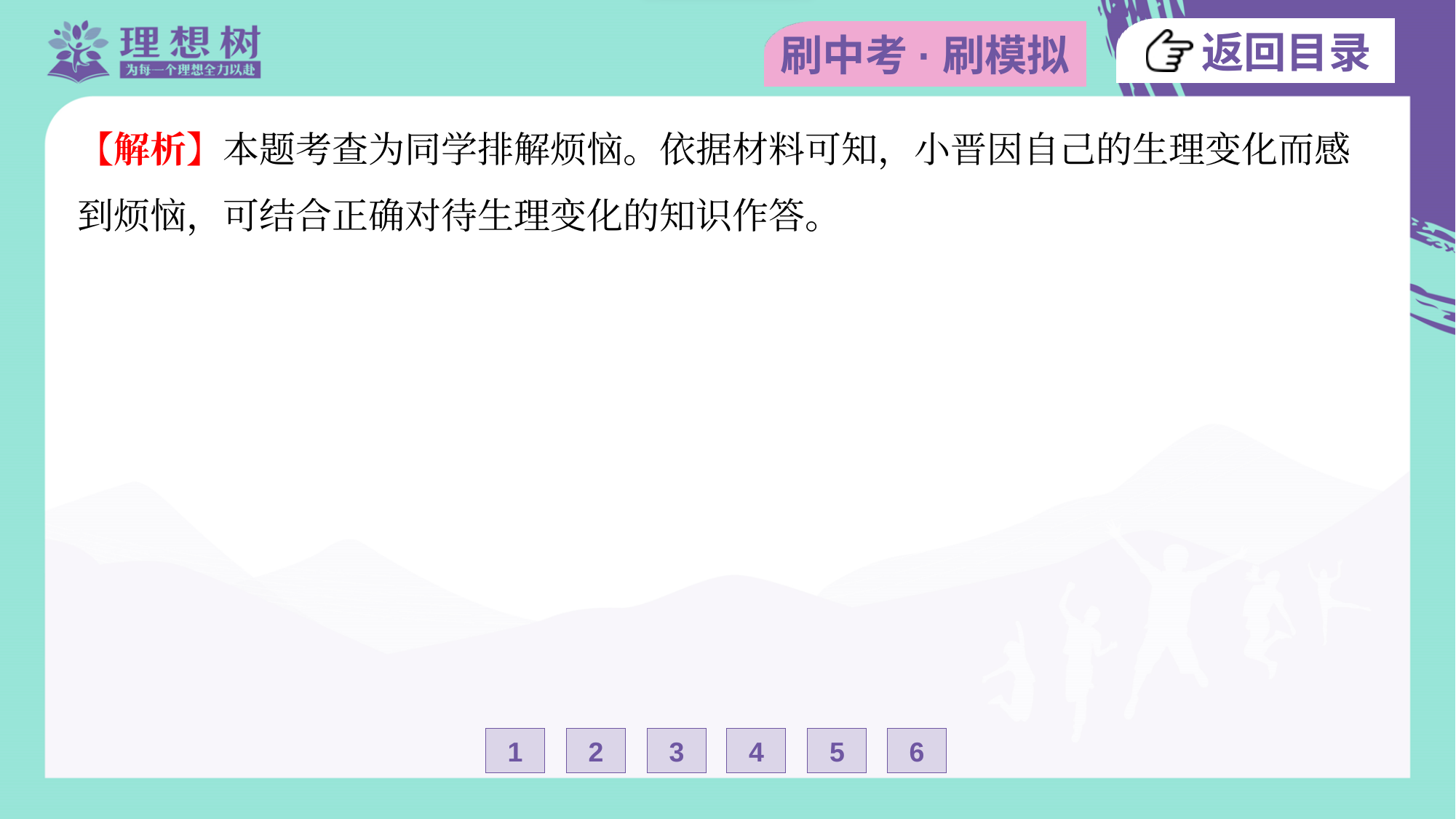

【解析】本题考查为同学排解烦恼。依据材料可知，小晋因自己的生理变化而感
到烦恼，可结合正确对待生理变化的知识作答。